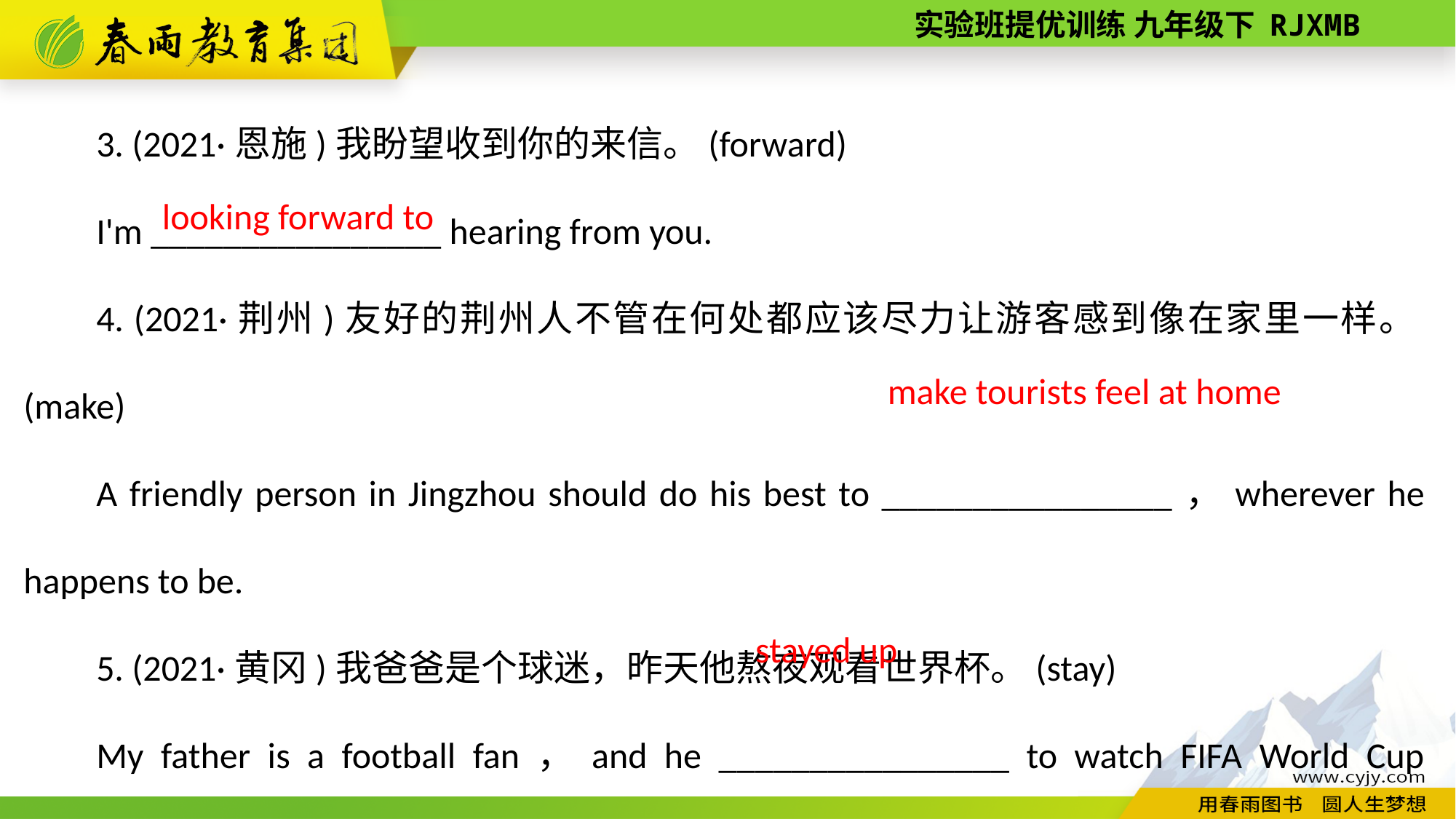

3. (2021·恩施)我盼望收到你的来信。(forward)
I'm ________________ hearing from you.
4. (2021·荆州)友好的荆州人不管在何处都应该尽力让游客感到像在家里一样。(make)
A friendly person in Jingzhou should do his best to ________________，wherever he happens to be.
5. (2021·黄冈)我爸爸是个球迷，昨天他熬夜观看世界杯。(stay)
My father is a football fan，and he ________________ to watch FIFA World Cup yesterday.
looking forward to
make tourists feel at home
stayed up